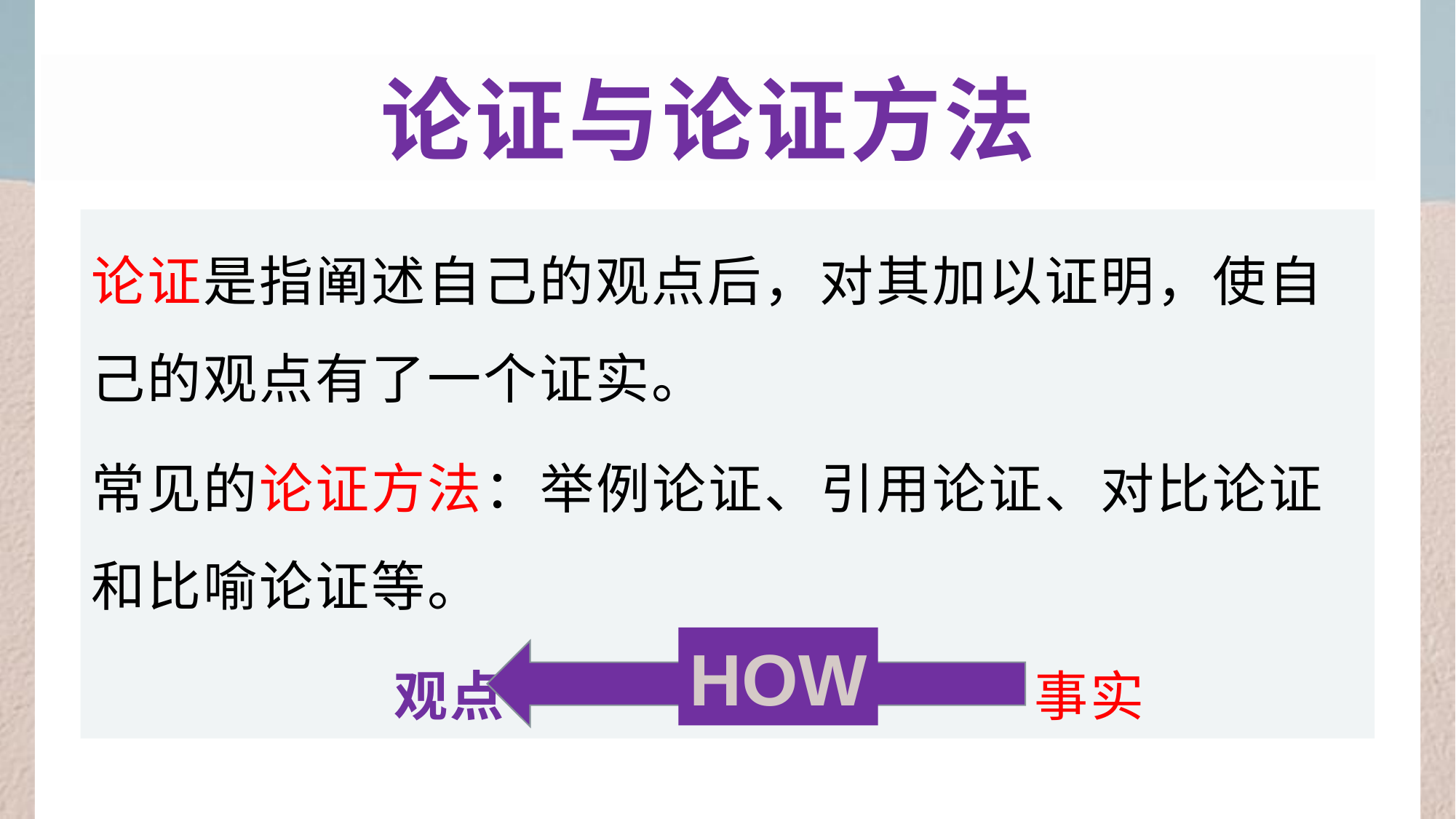

# 论证与论证方法
论证是指阐述自己的观点后，对其加以证明，使自己的观点有了一个证实。
常见的论证方法：举例论证、引用论证、对比论证和比喻论证等。
     观点                                     事实
HOW